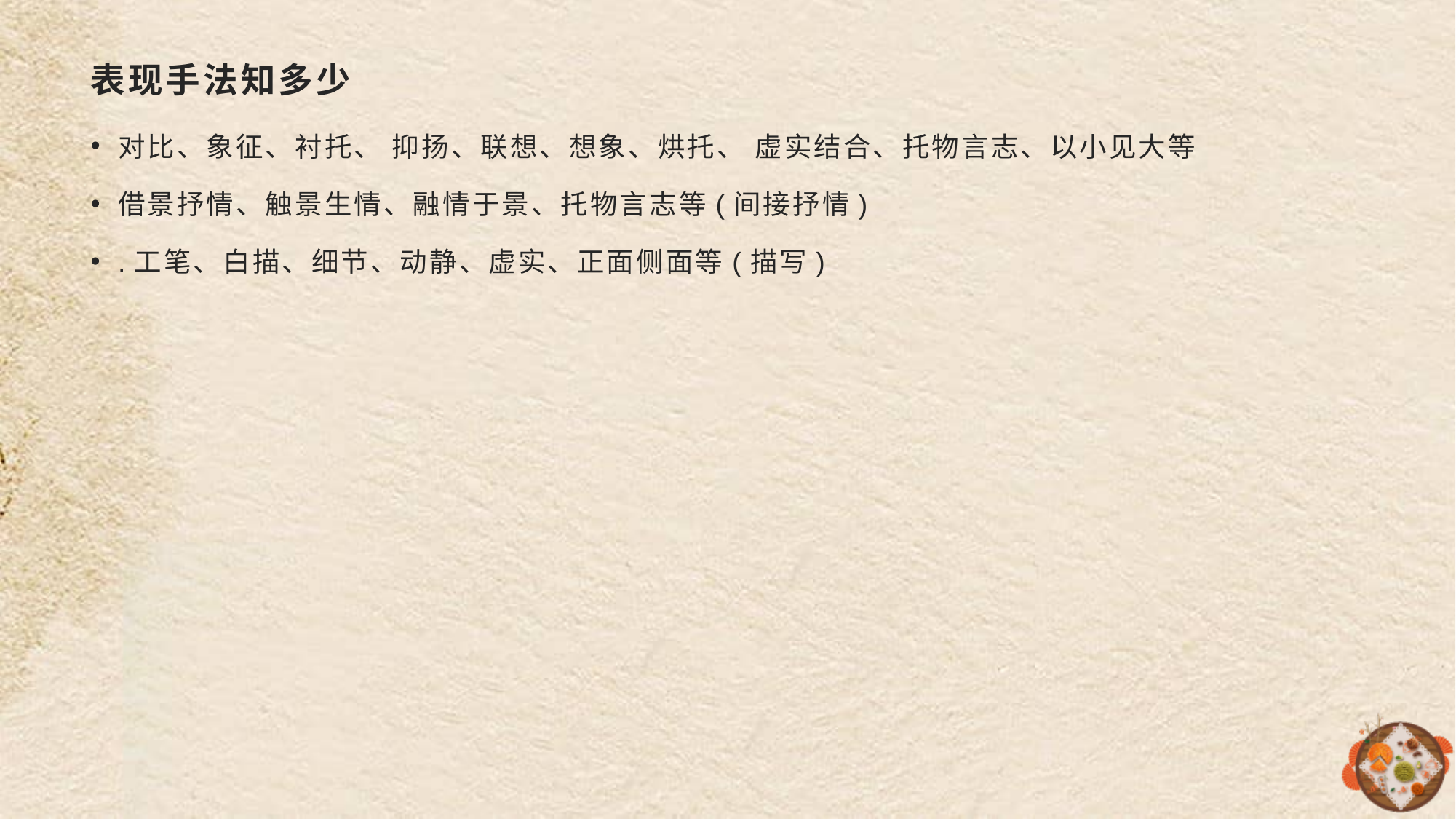

# 表现手法知多少
对比、象征、衬托、 抑扬、联想、想象、烘托、 虚实结合、托物言志、以小见大等
借景抒情、触景生情、融情于景、托物言志等(间接抒情)
.工笔、白描、细节、动静、虚实、正面侧面等(描写)